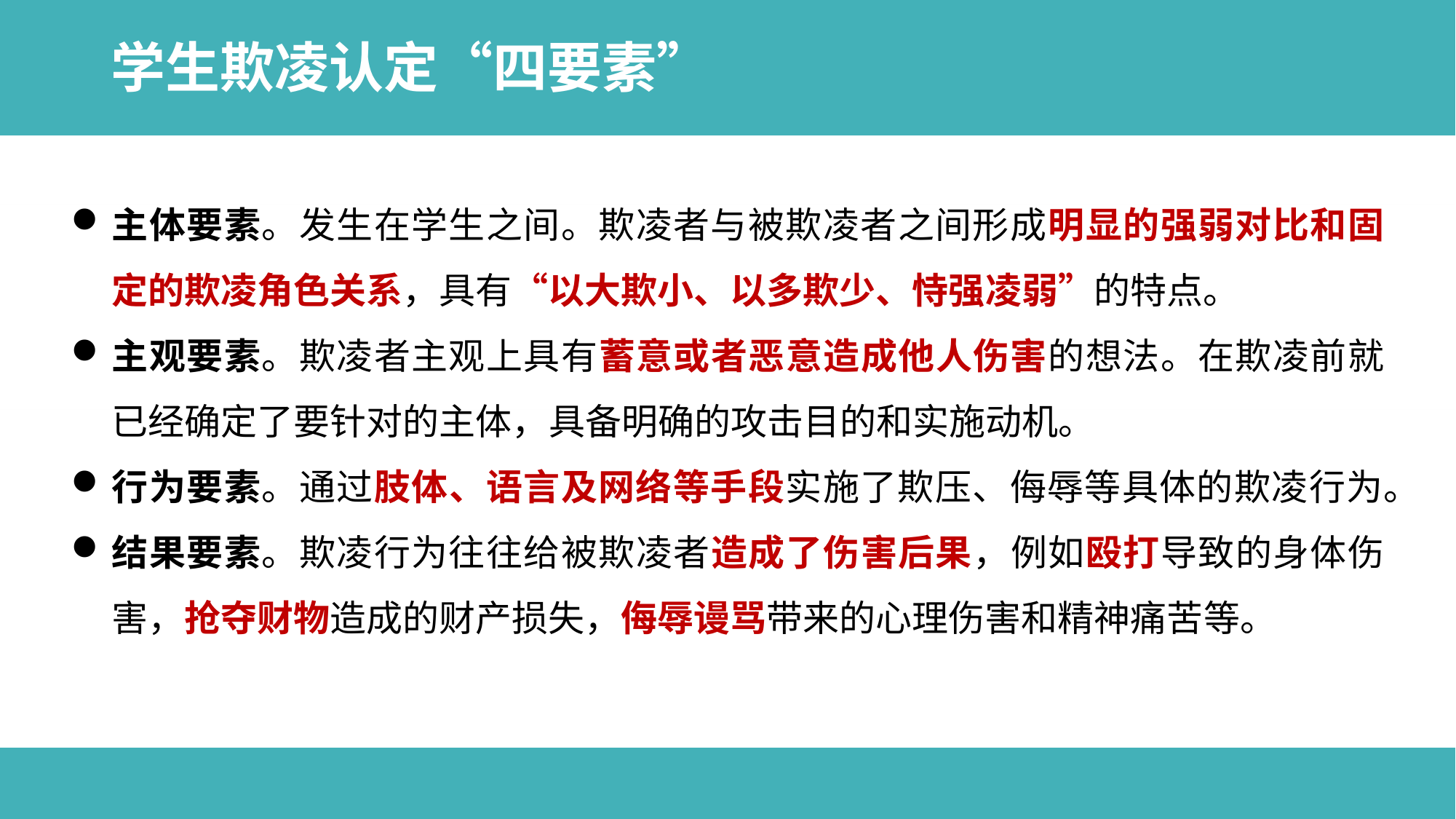

# 学生欺凌认定“四要素”
主体要素。发生在学生之间。欺凌者与被欺凌者之间形成明显的强弱对比和固定的欺凌角色关系，具有“以大欺小、以多欺少、恃强凌弱”的特点。
主观要素。欺凌者主观上具有蓄意或者恶意造成他人伤害的想法。在欺凌前就已经确定了要针对的主体，具备明确的攻击目的和实施动机。
行为要素。通过肢体、语言及网络等手段实施了欺压、侮辱等具体的欺凌行为。
结果要素。欺凌行为往往给被欺凌者造成了伤害后果，例如殴打导致的身体伤害，抢夺财物造成的财产损失，侮辱谩骂带来的心理伤害和精神痛苦等。